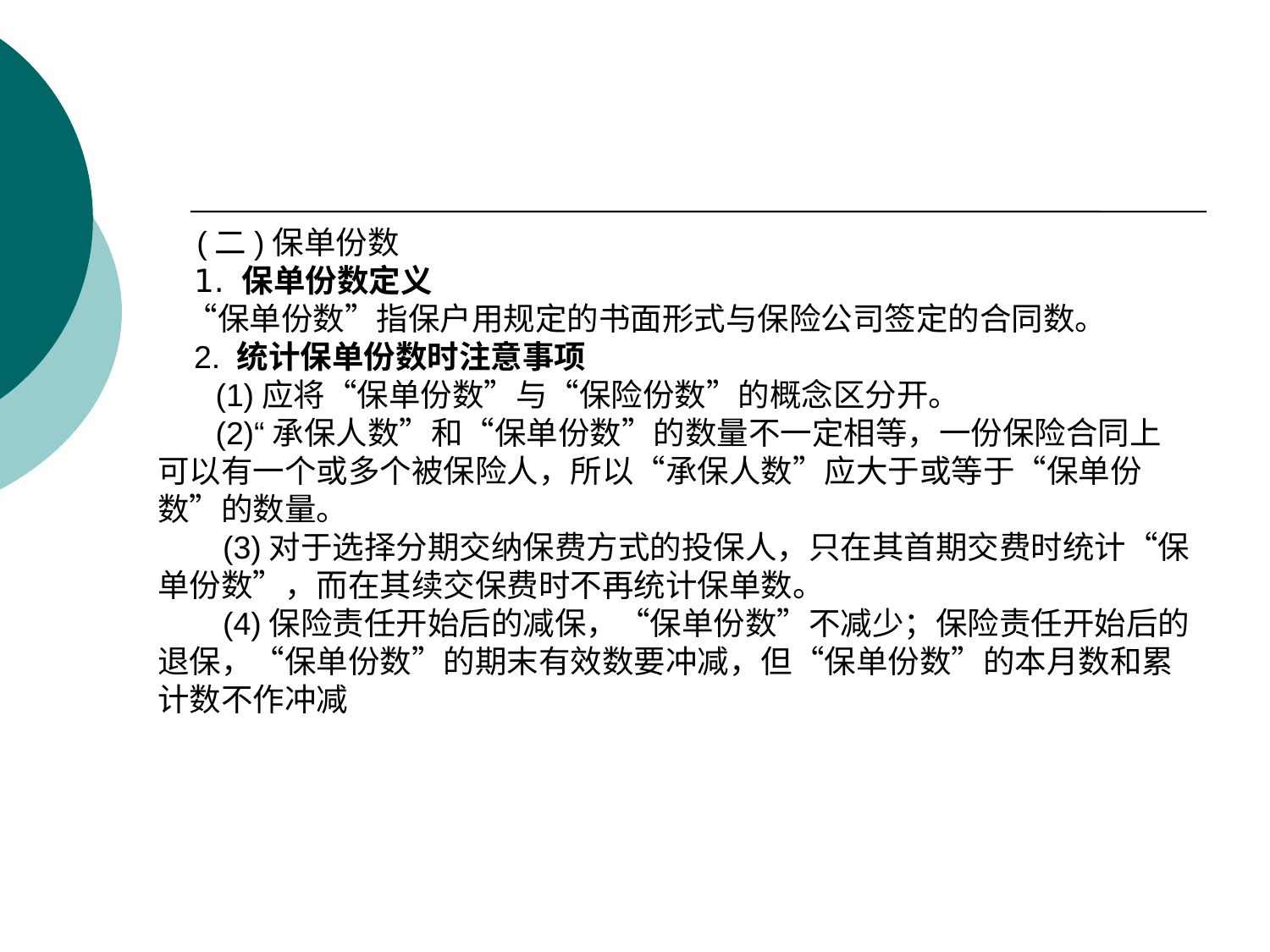

# (二)保单份数 1. 保单份数定义 “保单份数”指保户用规定的书面形式与保险公司签定的合同数。 2. 统计保单份数时注意事项 (1)应将“保单份数”与“保险份数”的概念区分开。 (2)“承保人数”和“保单份数”的数量不一定相等，一份保险合同上可以有一个或多个被保险人，所以“承保人数”应大于或等于“保单份数”的数量。 (3)对于选择分期交纳保费方式的投保人，只在其首期交费时统计“保单份数”，而在其续交保费时不再统计保单数。 (4)保险责任开始后的减保，“保单份数”不减少；保险责任开始后的退保，“保单份数”的期末有效数要冲减，但“保单份数”的本月数和累计数不作冲减